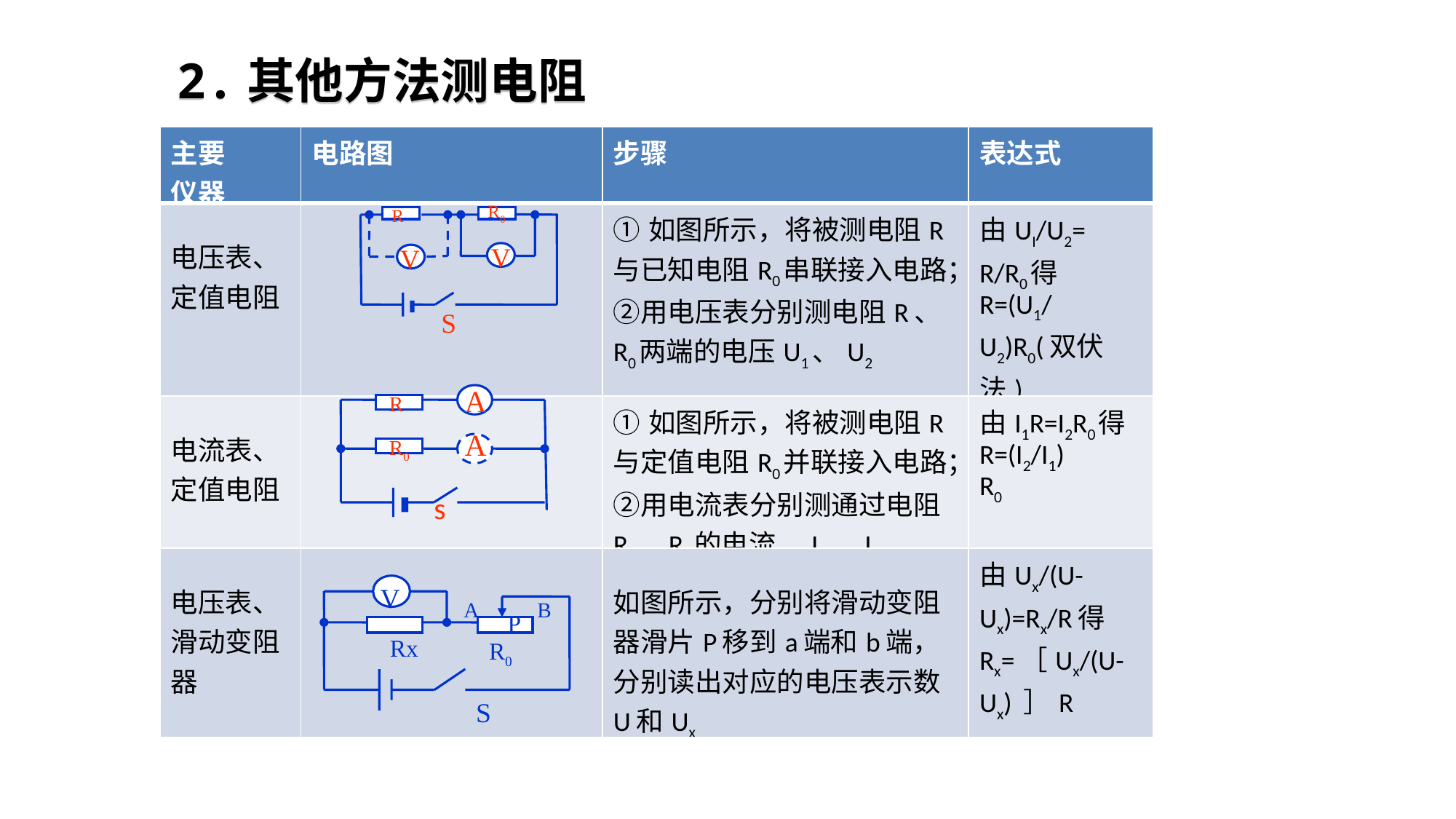

2.其他方法测电阻
| 主要 仪器 | 电路图 | 步骤 | 表达式 |
| --- | --- | --- | --- |
| 电压表、定值电阻 |  | ①如图所示，将被测电阻R与已知电阻R0串联接入电路；②用电压表分别测电阻R、R0两端的电压U1、U2 | 由UI/U2= R/R0得R=(U1/U2)R0(双伏法) |
| 电流表、定值电阻 |  | ①如图所示，将被测电阻R与定值电阻R0并联接入电路；②用电流表分别测通过电阻R、R0的电流，I1、I2 | 由I1R=I2R0得R=(I2/I1) R0 |
| 电压表、滑动变阻器 |  | 如图所示，分别将滑动变阻器滑片P移到a端和b端，分别读出对应的电压表示数U和Ux | 由Ux/(U-Ux)=Rx/R得Rx=［Ux/(U-Ux) ］R |
R0
R

V
V

S

A

R

A

R0

s

V

A
B

P

Rx
 R0

S